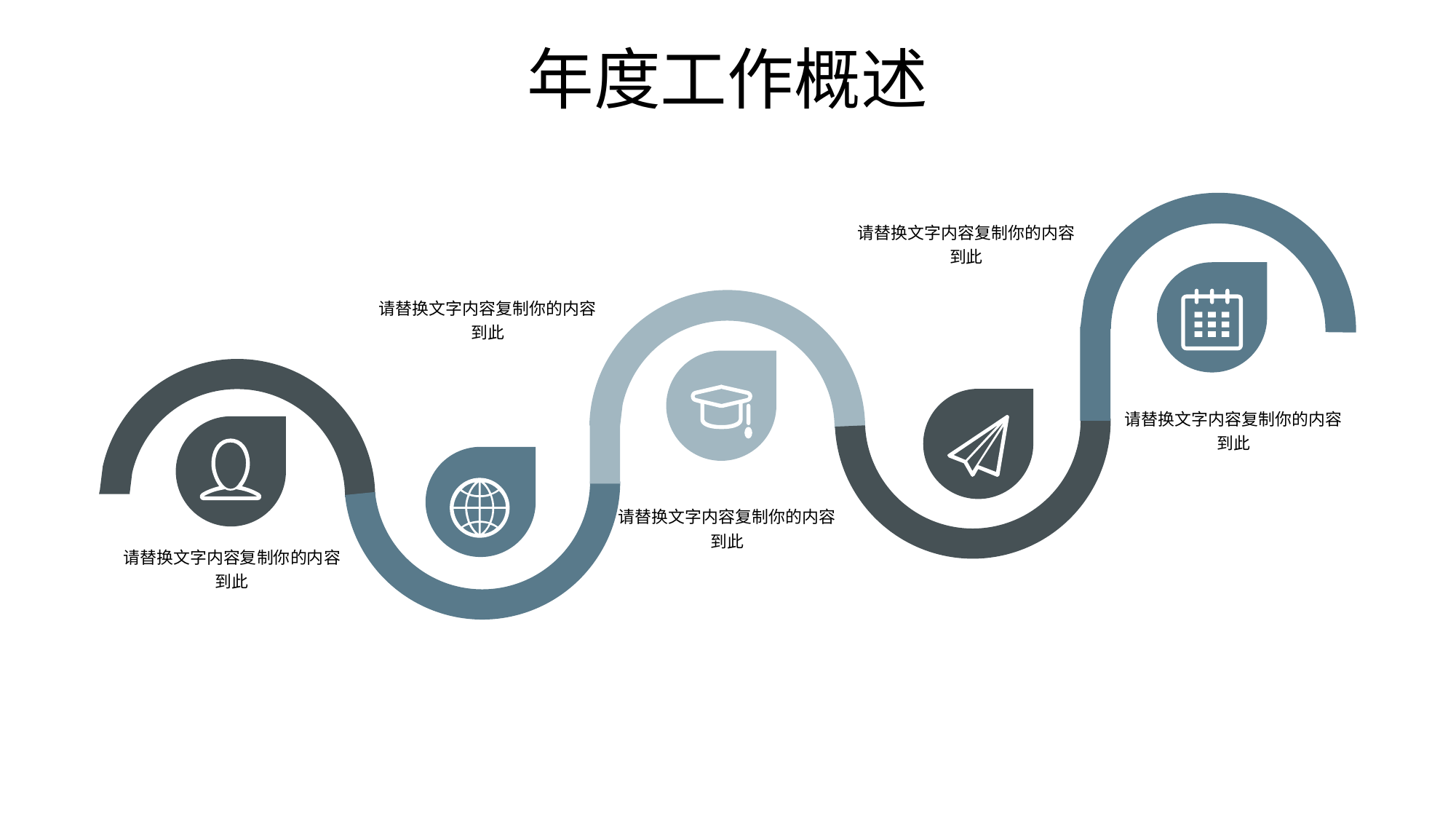

年度工作概述

请替换文字内容复制你的内容到此
请替换文字内容复制你的内容到此

请替换文字内容复制你的内容到此
请替换文字内容复制你的内容到此

请替换文字内容复制你的内容到此